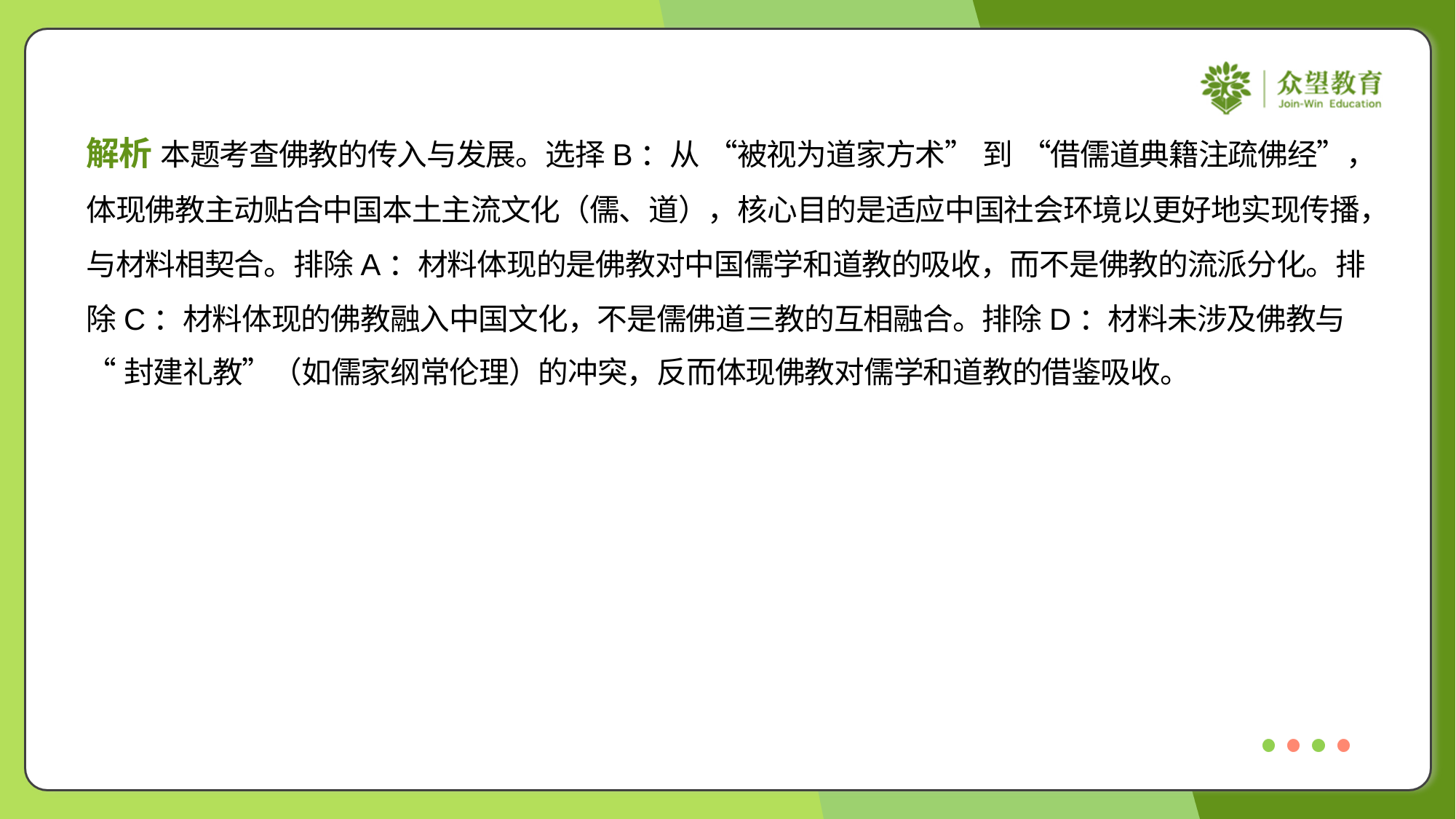

解析 本题考查佛教的传入与发展。选择B：从 “被视为道家方术” 到 “借儒道典籍注疏佛经”，
体现佛教主动贴合中国本土主流文化（儒、道），核心目的是适应中国社会环境以更好地实现传播，
与材料相契合。排除A：材料体现的是佛教对中国儒学和道教的吸收，而不是佛教的流派分化。排
除C：材料体现的佛教融入中国文化，不是儒佛道三教的互相融合。排除D：材料未涉及佛教与
“封建礼教”（如儒家纲常伦理）的冲突，反而体现佛教对儒学和道教的借鉴吸收。